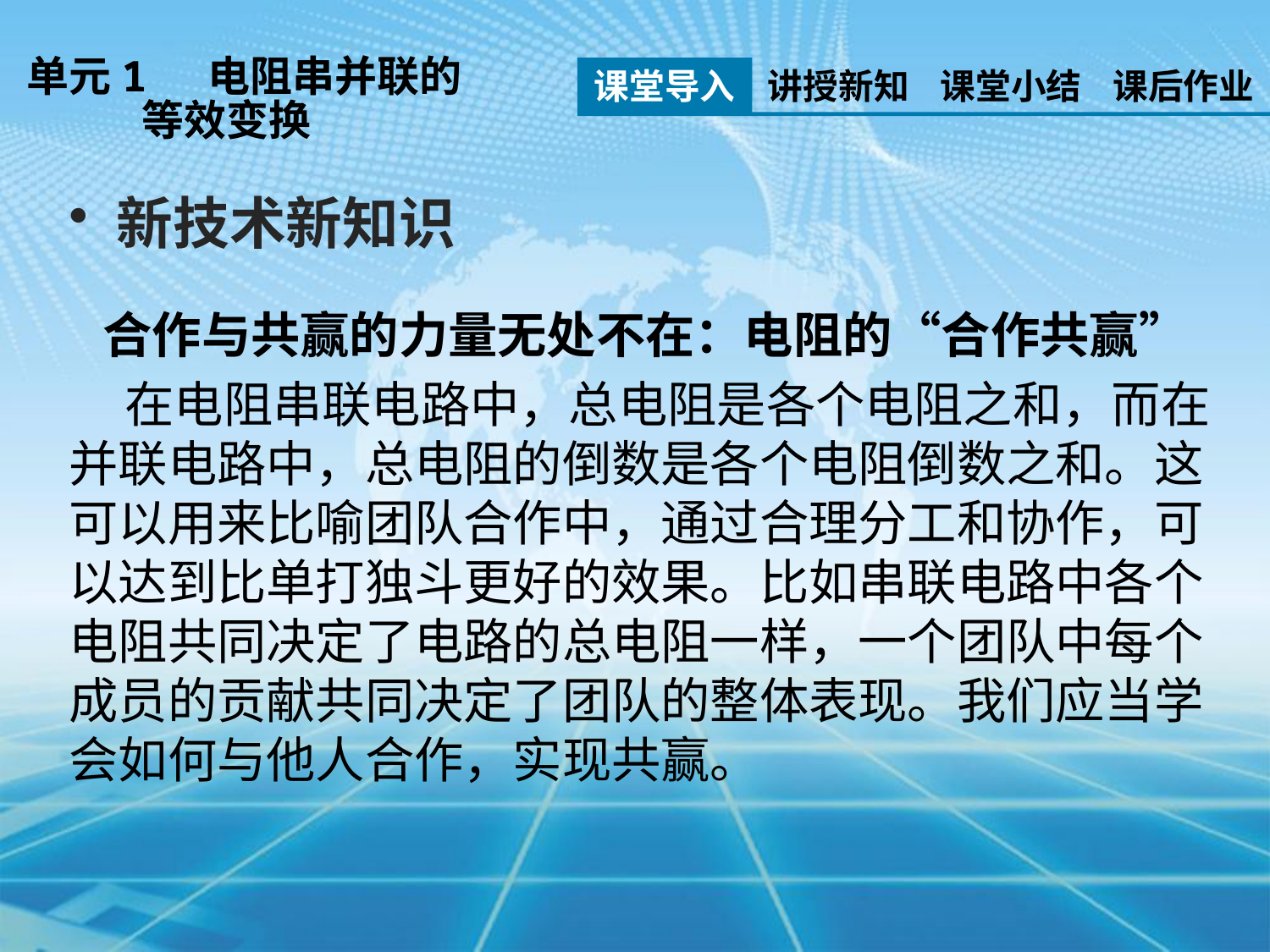

单元1  电阻串并联的
           等效变换
课堂导入
讲授新知
课堂小结
课后作业
新技术新知识
  合作与共赢的力量无处不在：电阻的“合作共赢”
    在电阻串联电路中，总电阻是各个电阻之和，而在并联电路中，总电阻的倒数是各个电阻倒数之和。这可以用来比喻团队合作中，通过合理分工和协作，可以达到比单打独斗更好的效果。比如串联电路中各个电阻共同决定了电路的总电阻一样，一个团队中每个成员的贡献共同决定了团队的整体表现。我们应当学会如何与他人合作，实现共赢。